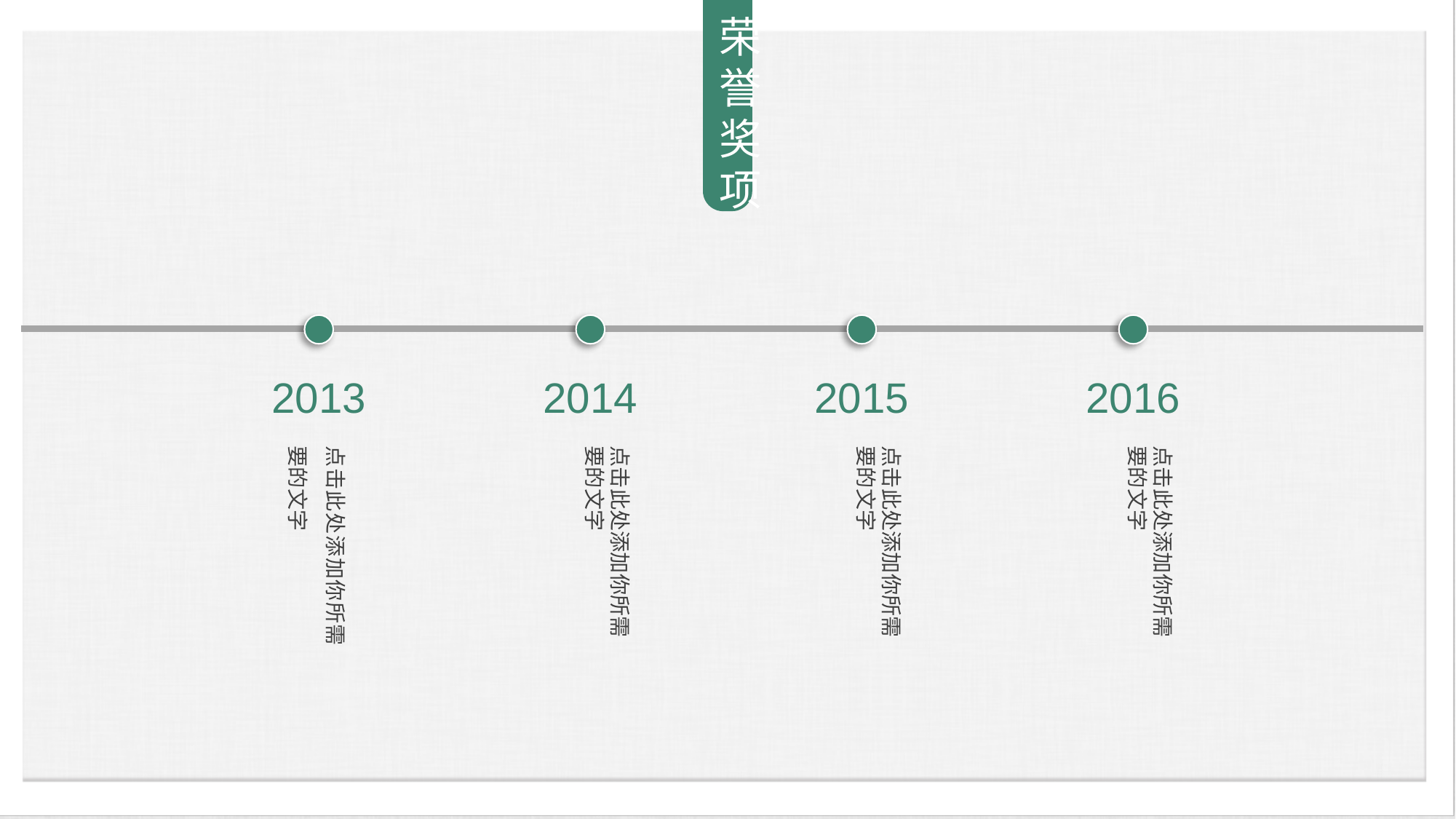

荣
誉奖项

2013
2014
2015
2016
点击此处添加你所需要的文字
点击此处添加你所需要的文字
点击此处添加你所需要的文字
点击此处添加你所需要的文字